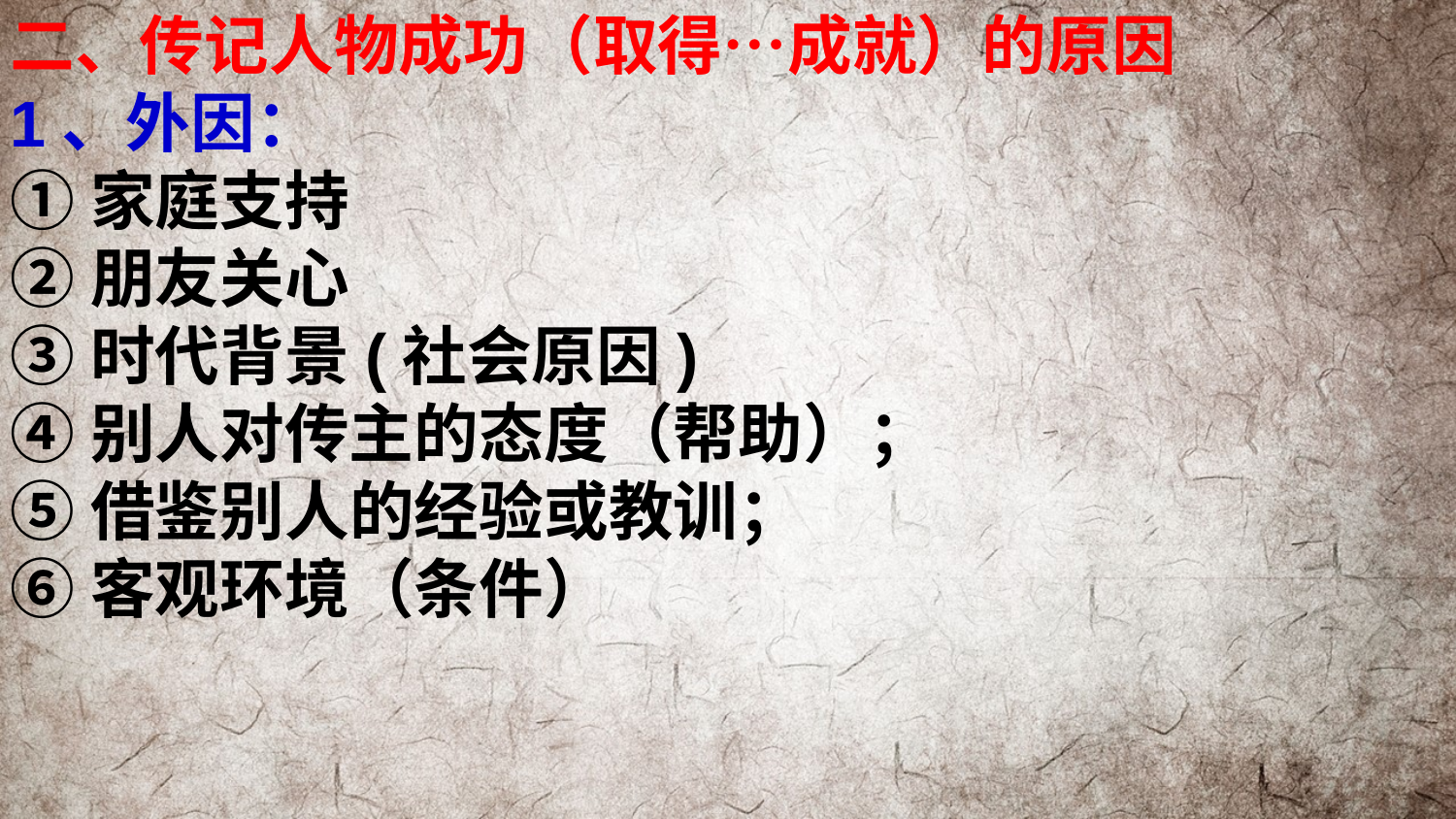

二、传记人物成功（取得…成就）的原因
1、外因：
①家庭支持
②朋友关心
③时代背景(社会原因)
④别人对传主的态度（帮助）；
⑤借鉴别人的经验或教训；
⑥客观环境（条件）